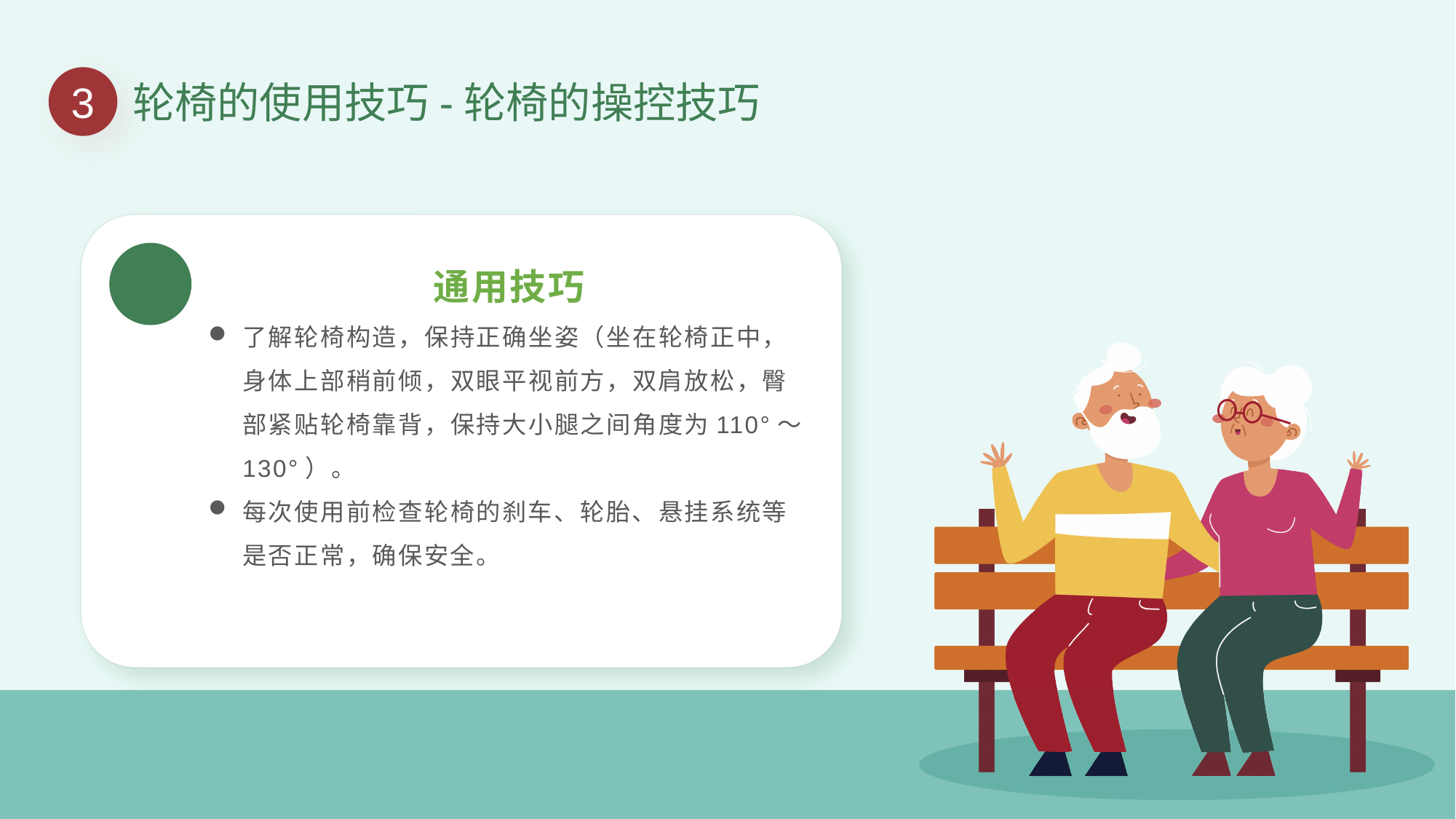

3
轮椅的使用技巧-轮椅的操控技巧

通用技巧
了解轮椅构造，保持正确坐姿（坐在轮椅正中，身体上部稍前倾，双眼平视前方，双肩放松，臀部紧贴轮椅靠背，保持大小腿之间角度为110°～130°）。
每次使用前检查轮椅的刹车、轮胎、悬挂系统等是否正常，确保安全。